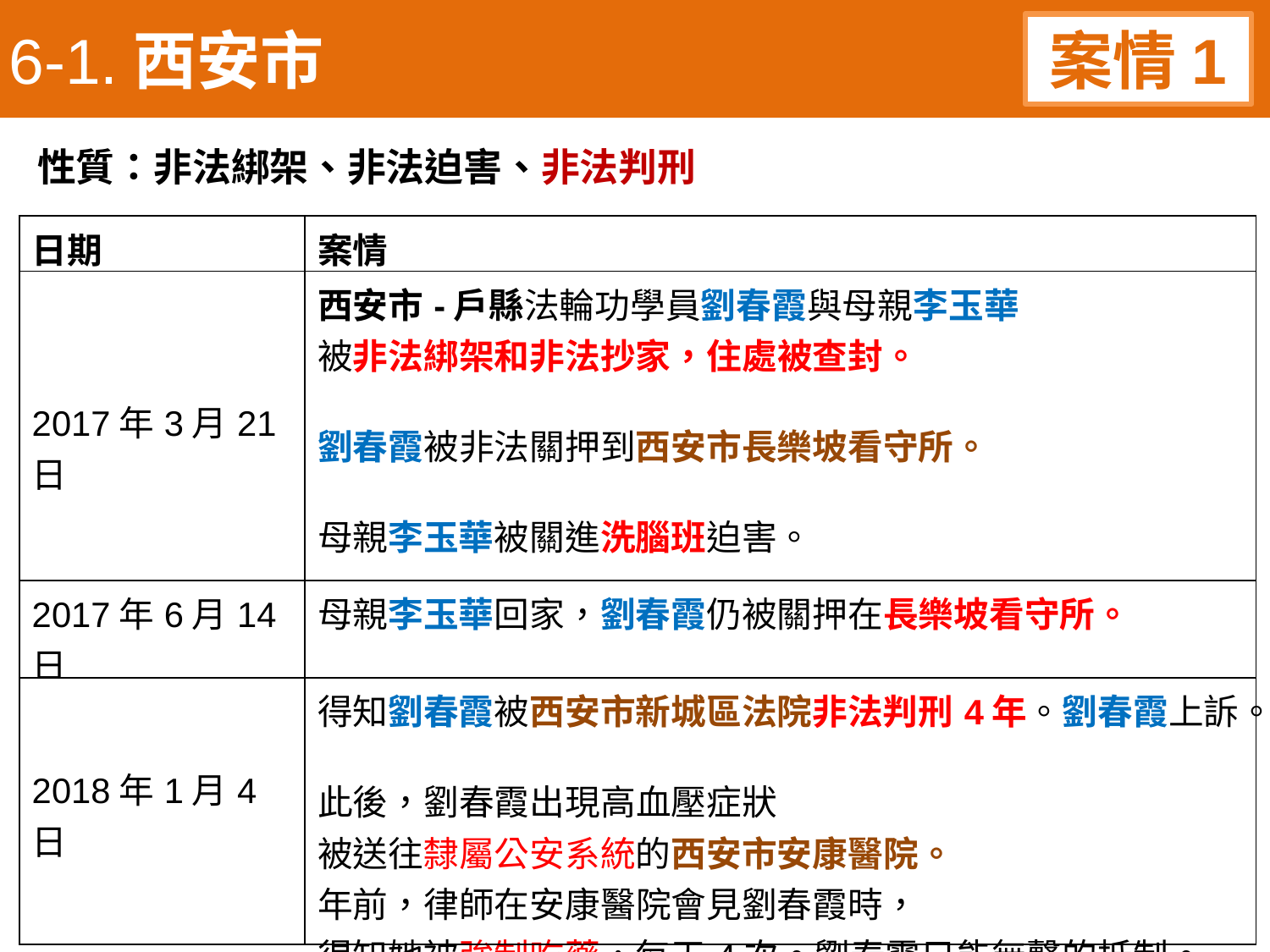

6-1.西安市
案情1

性質：非法綁架、非法迫害、非法判刑
| 日期 | 案情 |
| --- | --- |
| 2017年3月21日 | 西安市-戶縣法輪功學員劉春霞與母親李玉華 被非法綁架和非法抄家，住處被查封。 劉春霞被非法關押到西安市長樂坡看守所。 母親李玉華被關進洗腦班迫害。 |
| 2017年6月14日 | 母親李玉華回家，劉春霞仍被關押在長樂坡看守所。 |
| 2018年1月4日 | 得知劉春霞被西安市新城區法院非法判刑4年。劉春霞上訴。 此後，劉春霞出現高血壓症狀 被送往隸屬公安系統的西安市安康醫院。 年前，律師在安康醫院會見劉春霞時， 得知她被強制吃藥，每天4次。劉春霞只能無聲的抵制。 |